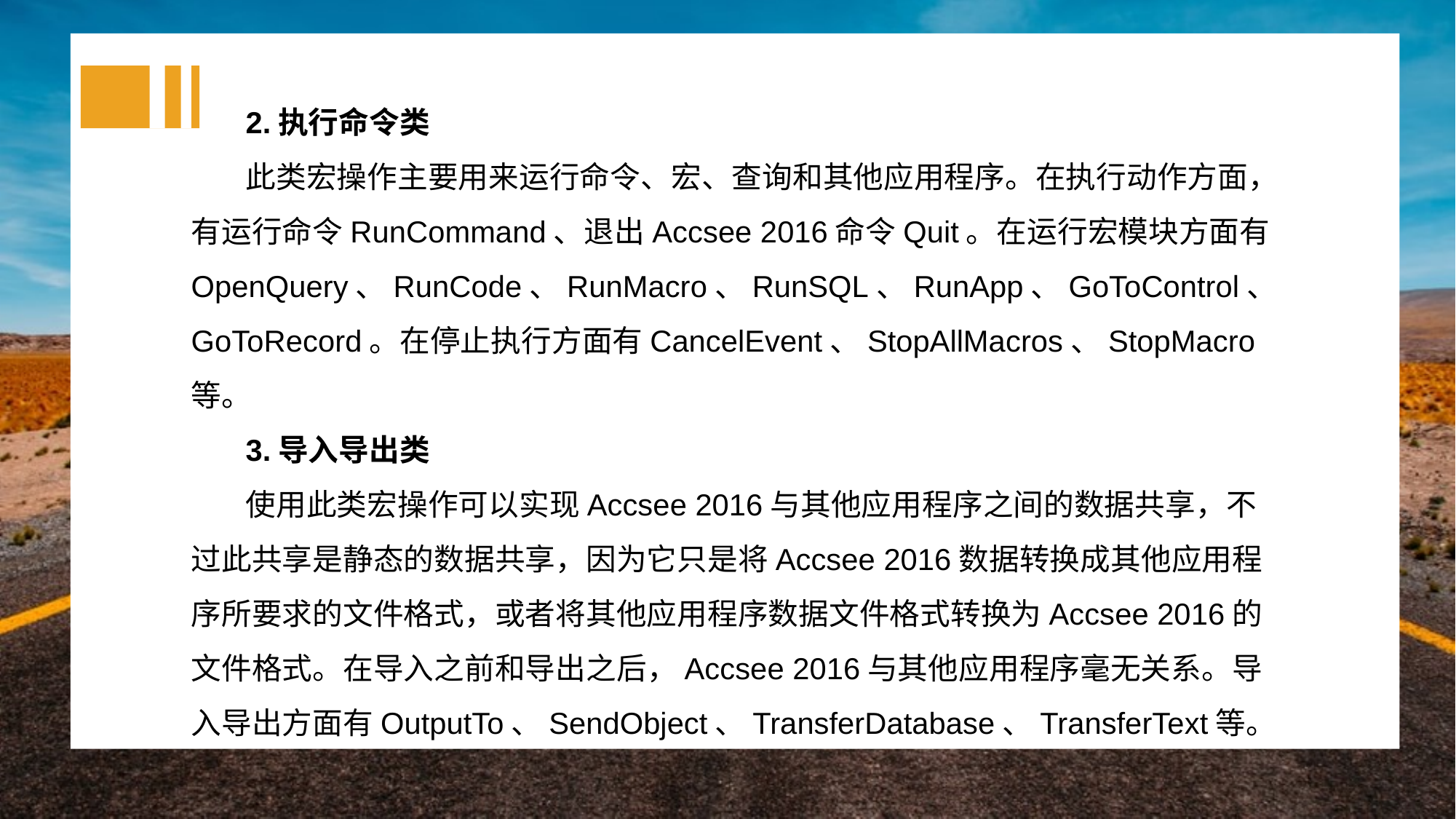

2.执行命令类
此类宏操作主要用来运行命令、宏、查询和其他应用程序。在执行动作方面，有运行命令RunCommand、退出Accsee 2016命令Quit。在运行宏模块方面有OpenQuery、RunCode、RunMacro、RunSQL、RunApp、GoToControl、GoToRecord。在停止执行方面有CancelEvent、StopAllMacros、StopMacro等。
3.导入导出类
使用此类宏操作可以实现Accsee 2016与其他应用程序之间的数据共享，不过此共享是静态的数据共享，因为它只是将Accsee 2016数据转换成其他应用程序所要求的文件格式，或者将其他应用程序数据文件格式转换为Accsee 2016的文件格式。在导入之前和导出之后，Accsee 2016与其他应用程序毫无关系。导入导出方面有OutputTo、SendObject、TransferDatabase、TransferText等。